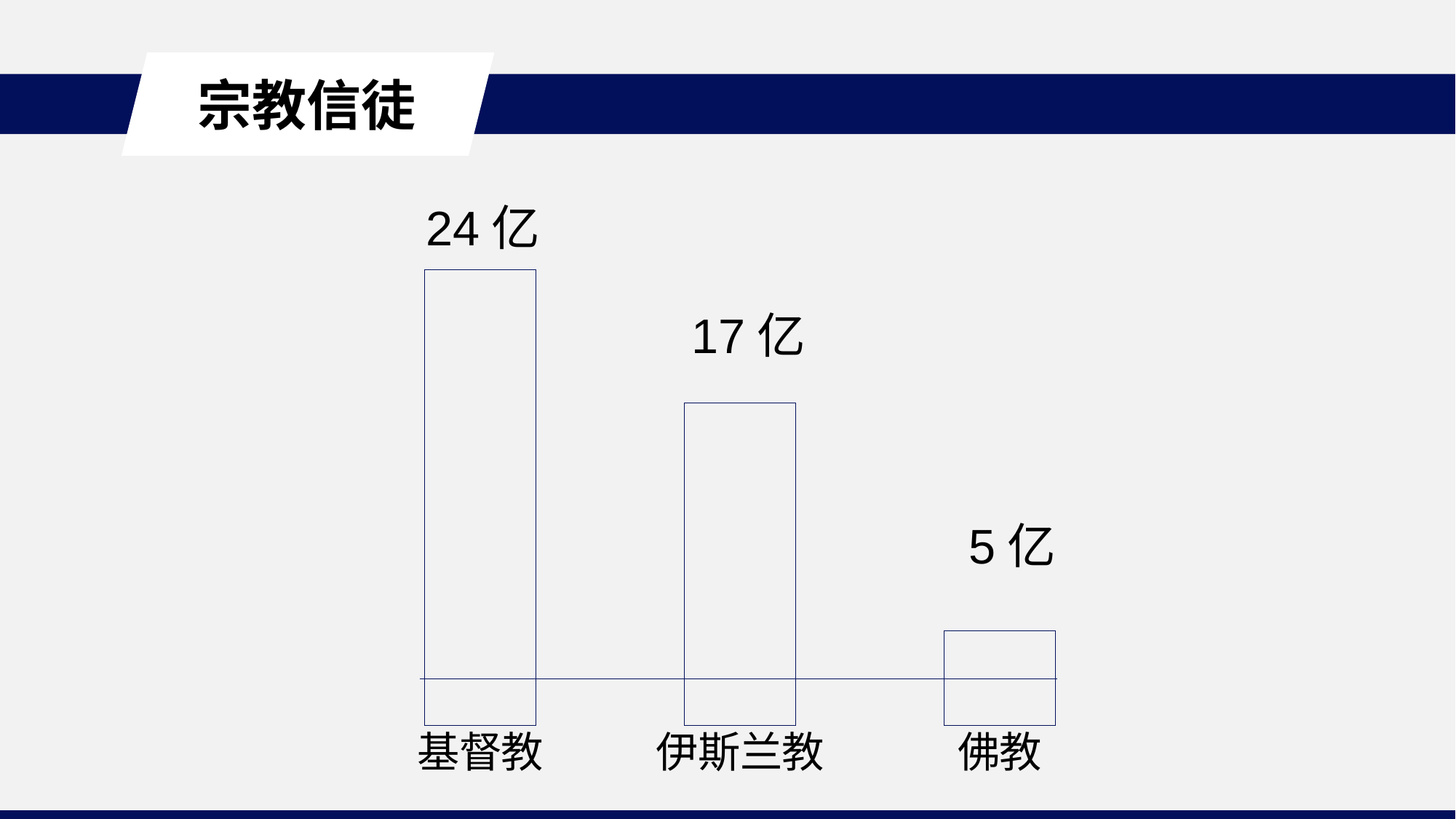

宗教信徒

### Chart

| Category | 信徒 | 列1 | 列2 |
|---|---|---|---|
| 基督教 | 24.0 | None | None |
| 伊斯兰教 | 17.0 | None | None |
| 佛教 | 5.0 | None | None |
24亿
17亿
5亿